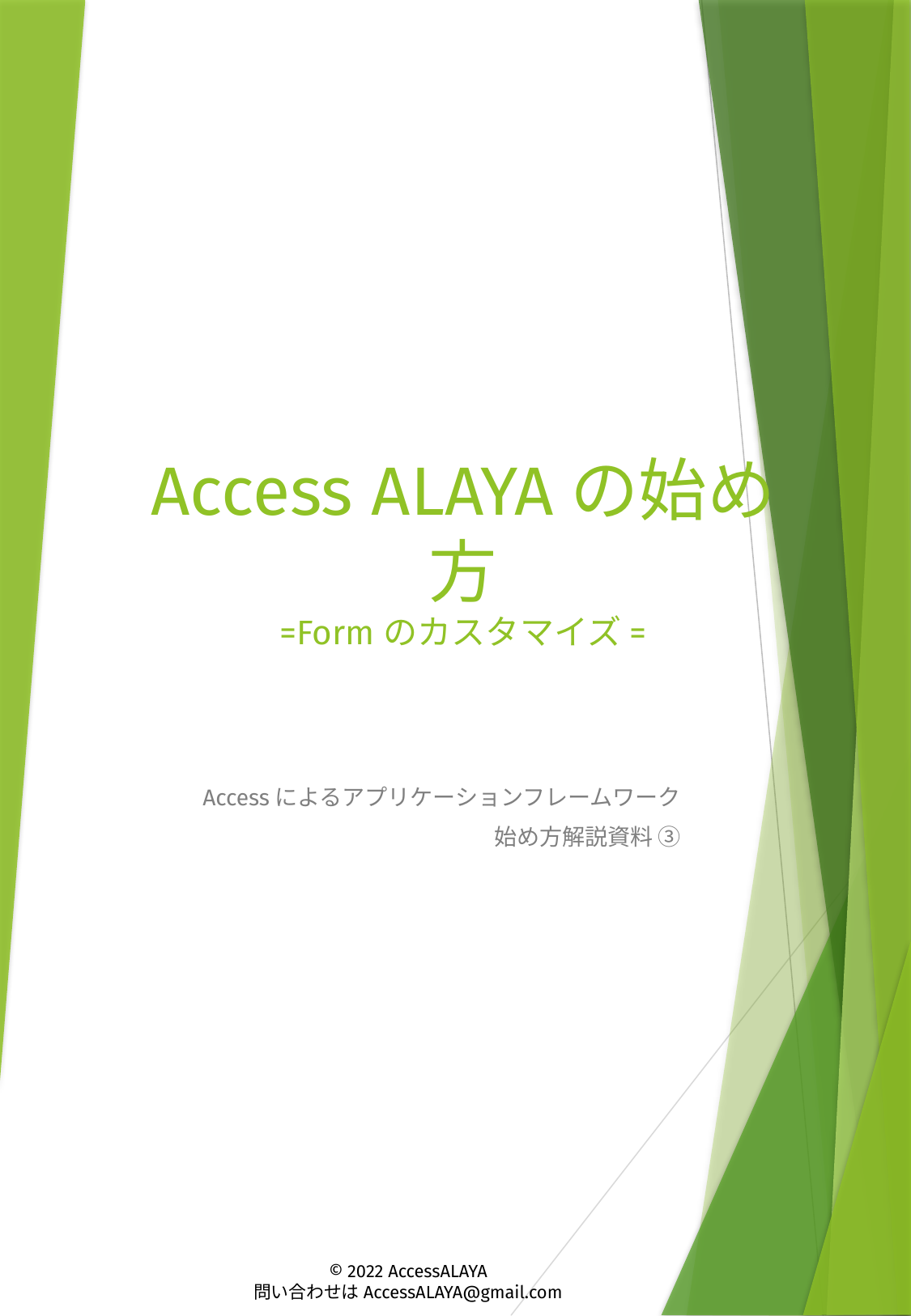

# Access ALAYAの始め方 =Formのカスタマイズ=
Accessによるアプリケーションフレームワーク
始め方解説資料 ③
© 2022 AccessALAYA
問い合わせはAccessALAYA@gmail.com